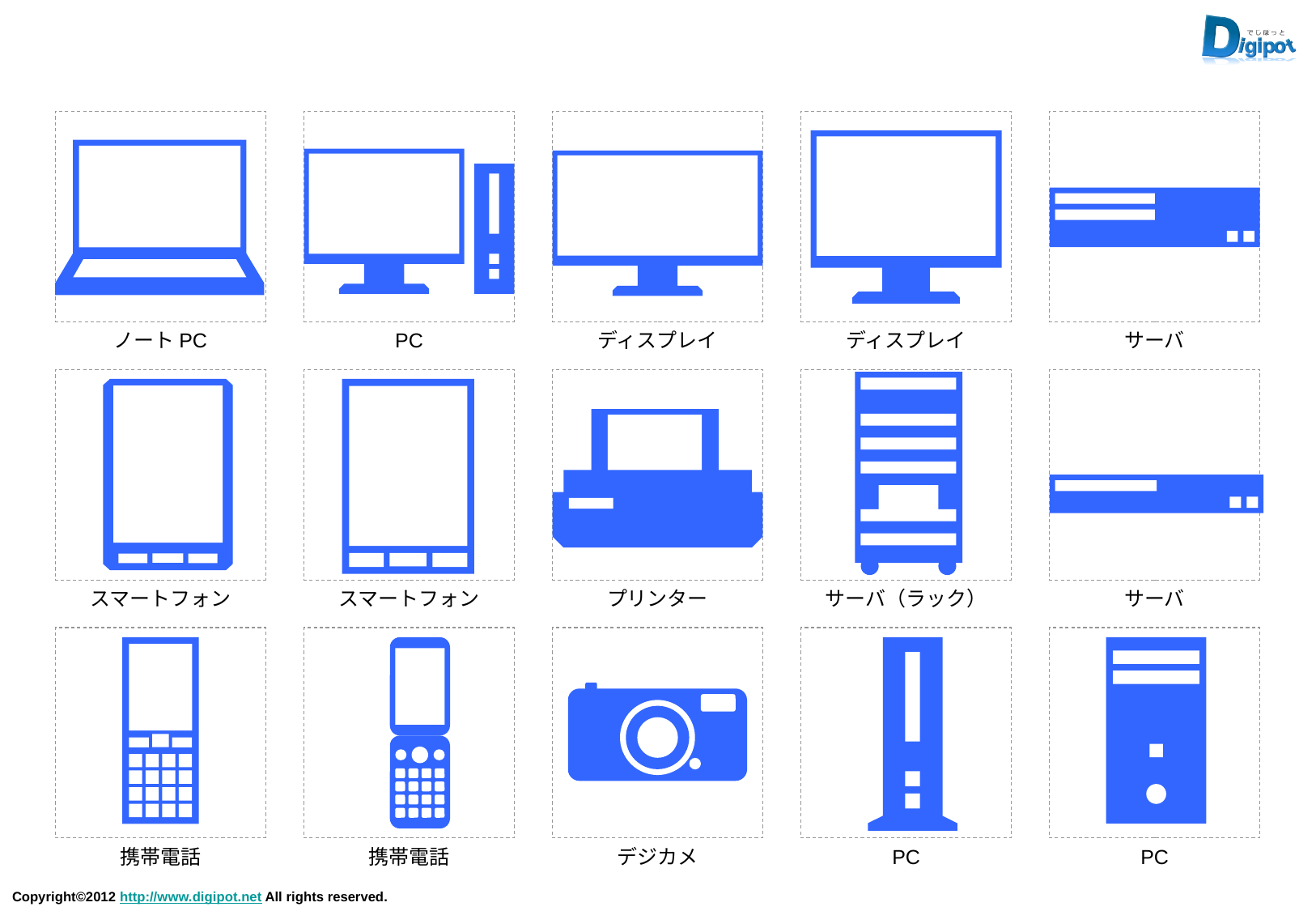

ノートPC
PC
ディスプレイ
ディスプレイ
サーバ

スマートフォン
スマートフォン
プリンター
サーバ（ラック）
サーバ

携帯電話
携帯電話
デジカメ
PC
PC